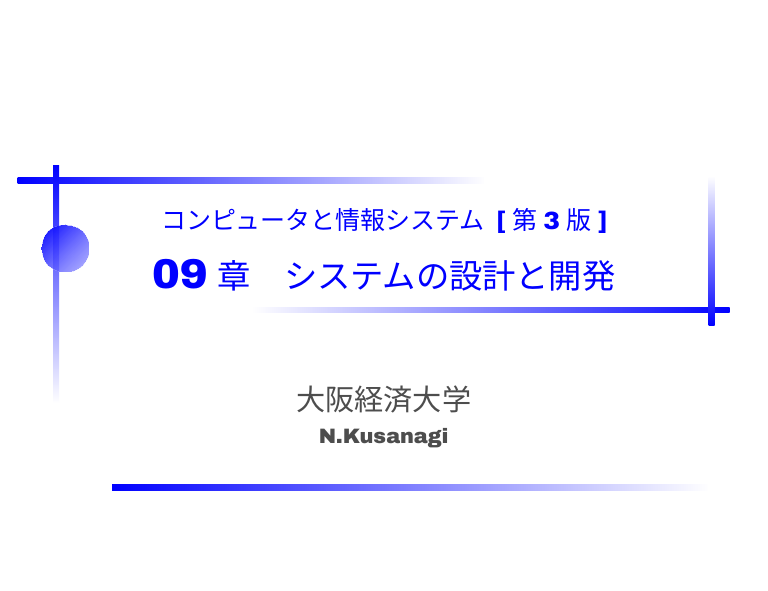

# コンピュータと情報システム [第3版] 09章　システムの設計と開発
大阪経済大学
N.Kusanagi